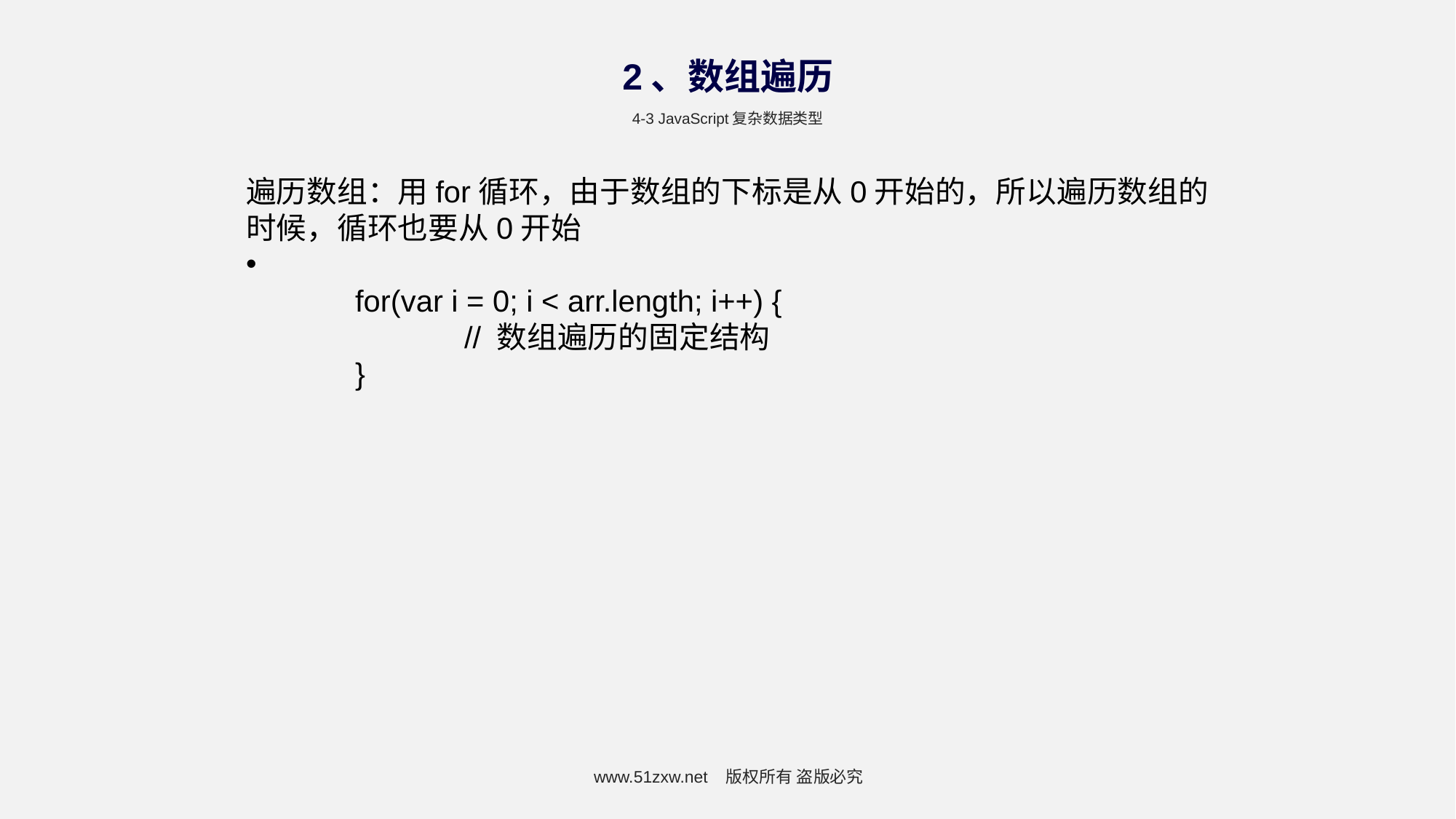

2、数组遍历
4-3 JavaScript复杂数据类型
遍历数组：用for循环，由于数组的下标是从0开始的，所以遍历数组的时候，循环也要从0开始

	for(var i = 0; i < arr.length; i++) {
		// 数组遍历的固定结构
	}

www.51zxw.net   版权所有 盗版必究